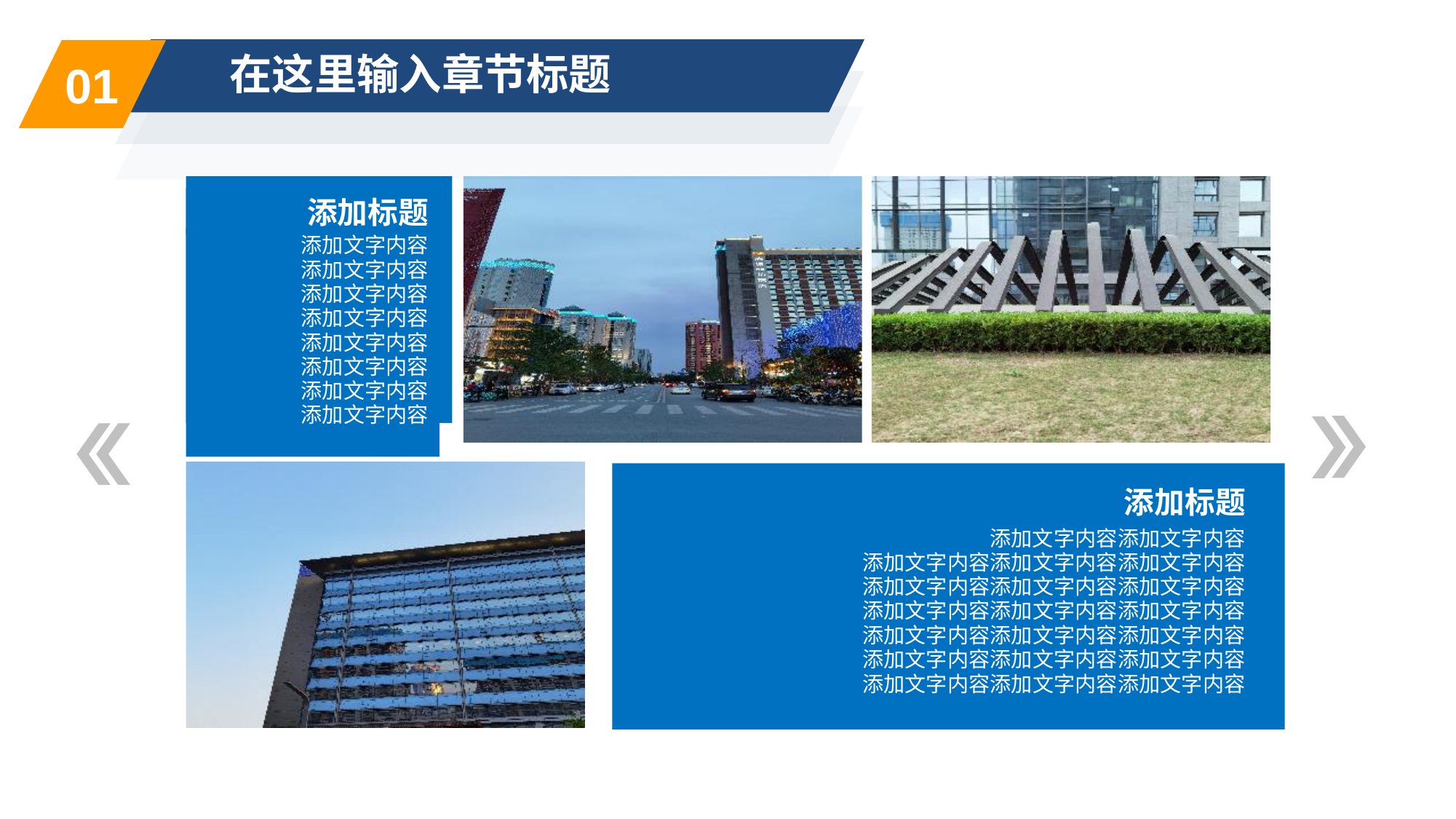

01
在这里输入章节标题

添加标题
添加文字内容
添加文字内容
添加文字内容
添加文字内容
添加文字内容
添加文字内容
添加文字内容
添加文字内容

添加标题
添加文字内容添加文字内容
添加文字内容添加文字内容添加文字内容
添加文字内容添加文字内容添加文字内容
添加文字内容添加文字内容添加文字内容
添加文字内容添加文字内容添加文字内容
添加文字内容添加文字内容添加文字内容
添加文字内容添加文字内容添加文字内容